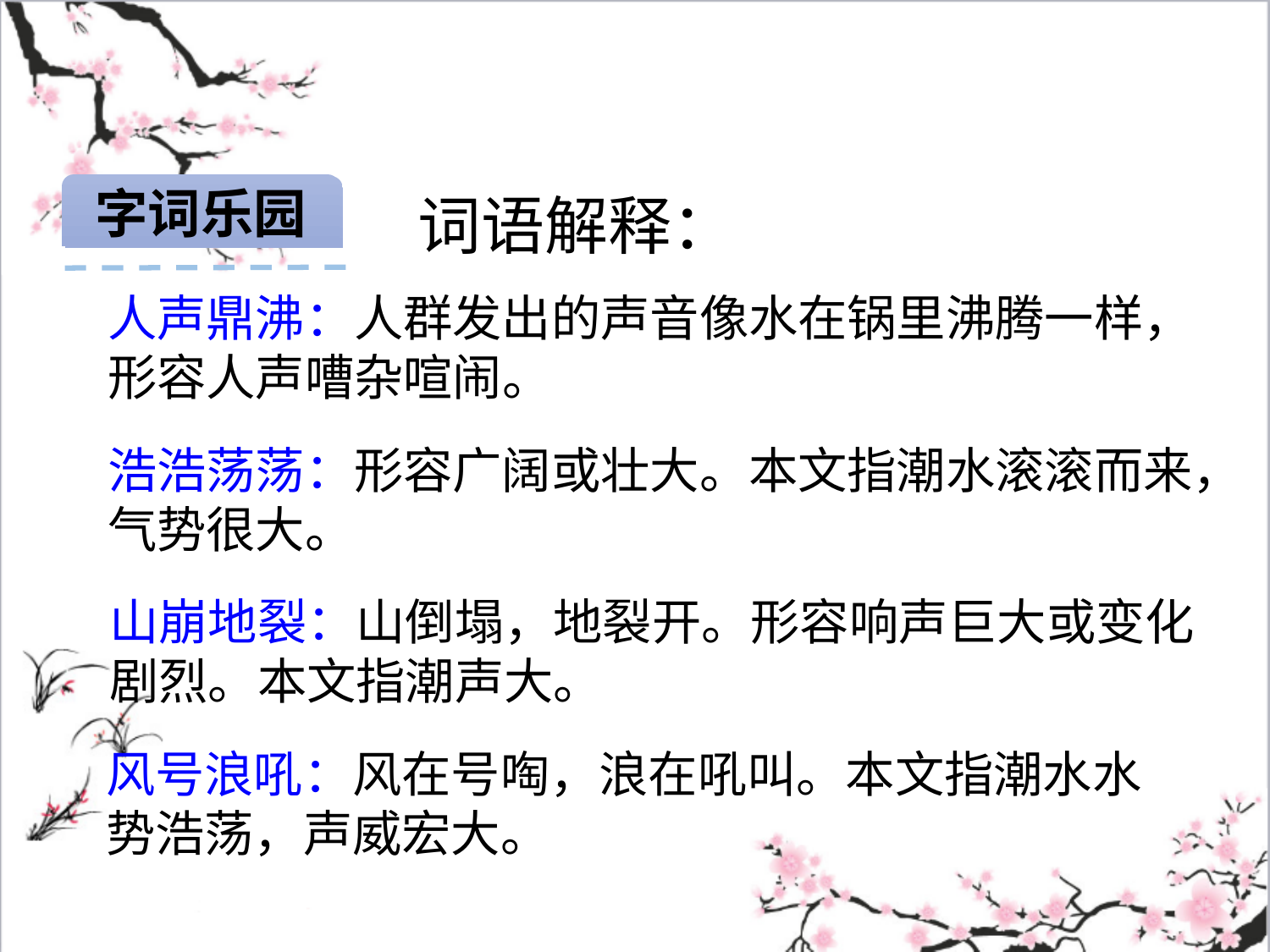

字词乐园

词语解释：
人声鼎沸：人群发出的声音像水在锅里沸腾一样，
形容人声嘈杂喧闹。
浩浩荡荡：形容广阔或壮大。本文指潮水滚滚而来，
气势很大。
山崩地裂：山倒塌，地裂开。形容响声巨大或变化剧烈。本文指潮声大。
风号浪吼：风在号啕，浪在吼叫。本文指潮水水势浩荡，声威宏大。